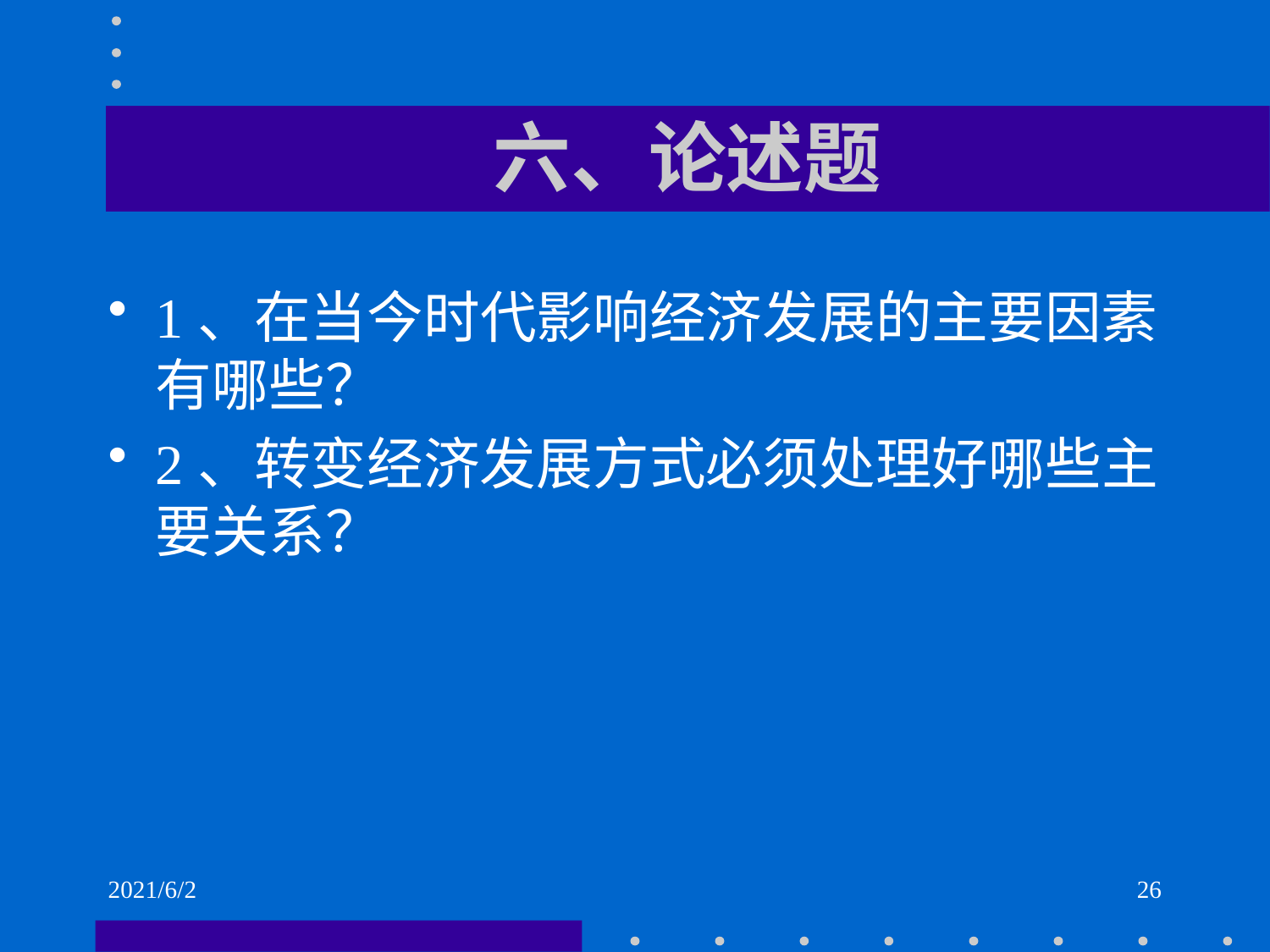

# 六、论述题
1、在当今时代影响经济发展的主要因素有哪些？
2、转变经济发展方式必须处理好哪些主要关系？
2021/6/2
26